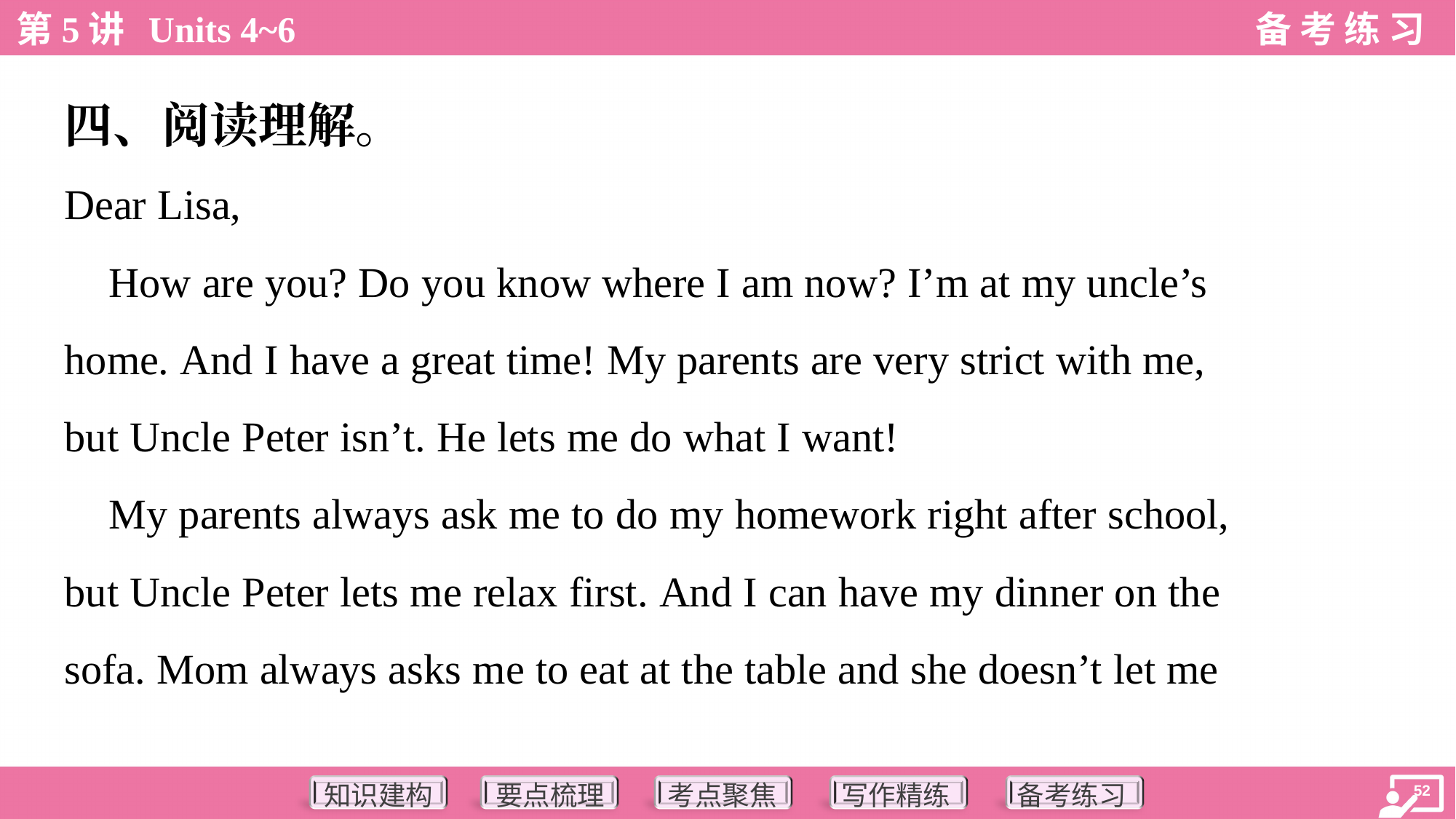

四、阅读理解。
Dear Lisa,
    How are you? Do you know where I am now? I’m at my uncle’s
home. And I have a great time! My parents are very strict with me,
but Uncle Peter isn’t. He lets me do what I want!
    My parents always ask me to do my homework right after school,
but Uncle Peter lets me relax first. And I can have my dinner on the
sofa. Mom always asks me to eat at the table and she doesn’t let me